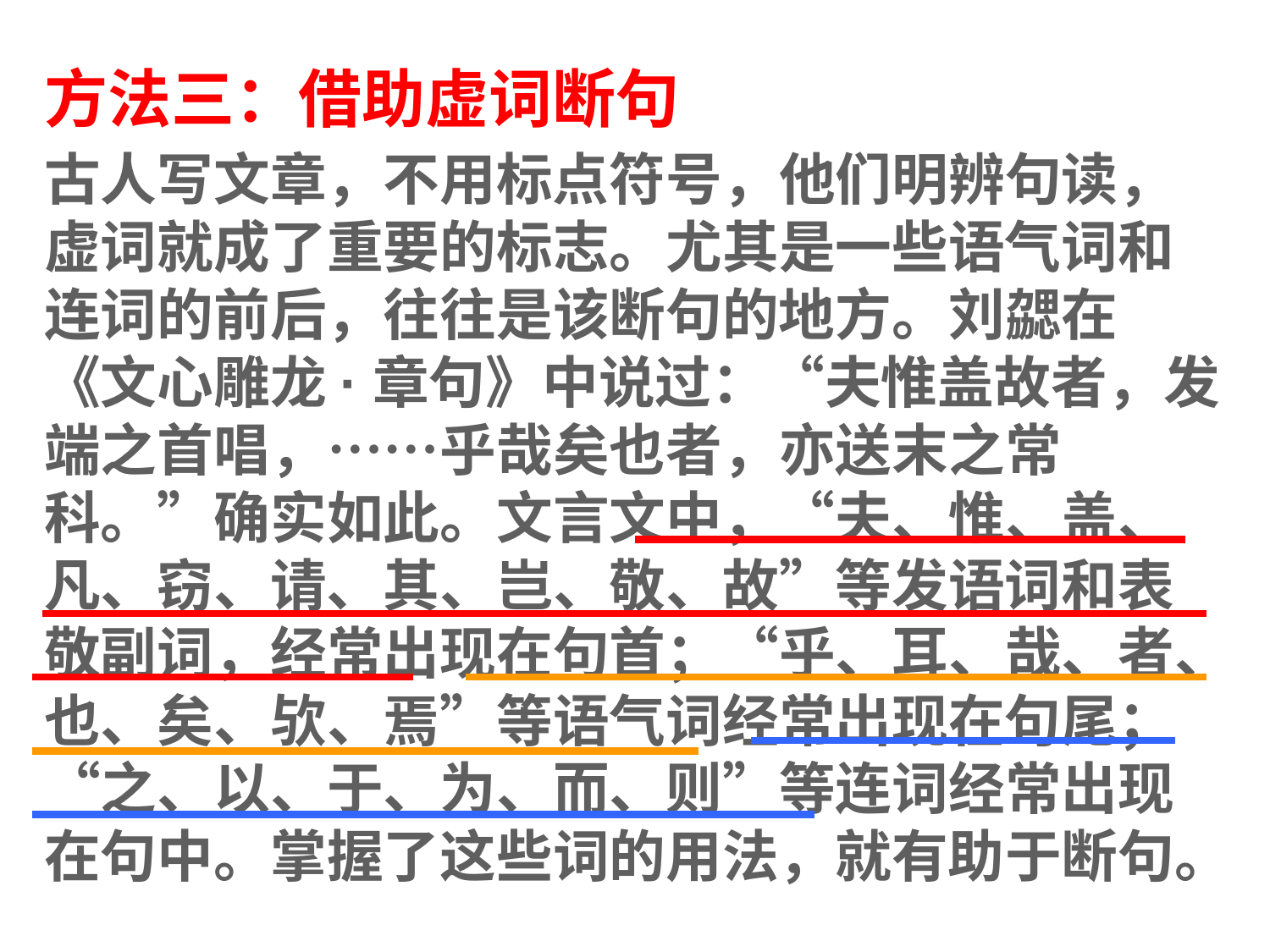

方法三：借助虚词断句
古人写文章，不用标点符号，他们明辨句读，虚词就成了重要的标志。尤其是一些语气词和连词的前后，往往是该断句的地方。刘勰在《文心雕龙·章句》中说过：“夫惟盖故者，发端之首唱，……乎哉矣也者，亦送末之常科。”确实如此。文言文中，“夫、惟、盖、凡、窃、请、其、岂、敬、故”等发语词和表敬副词，经常出现在句首；“乎、耳、哉、者、也、矣、欤、焉”等语气词经常出现在句尾；“之、以、于、为、而、则”等连词经常出现在句中。掌握了这些词的用法，就有助于断句。
#
